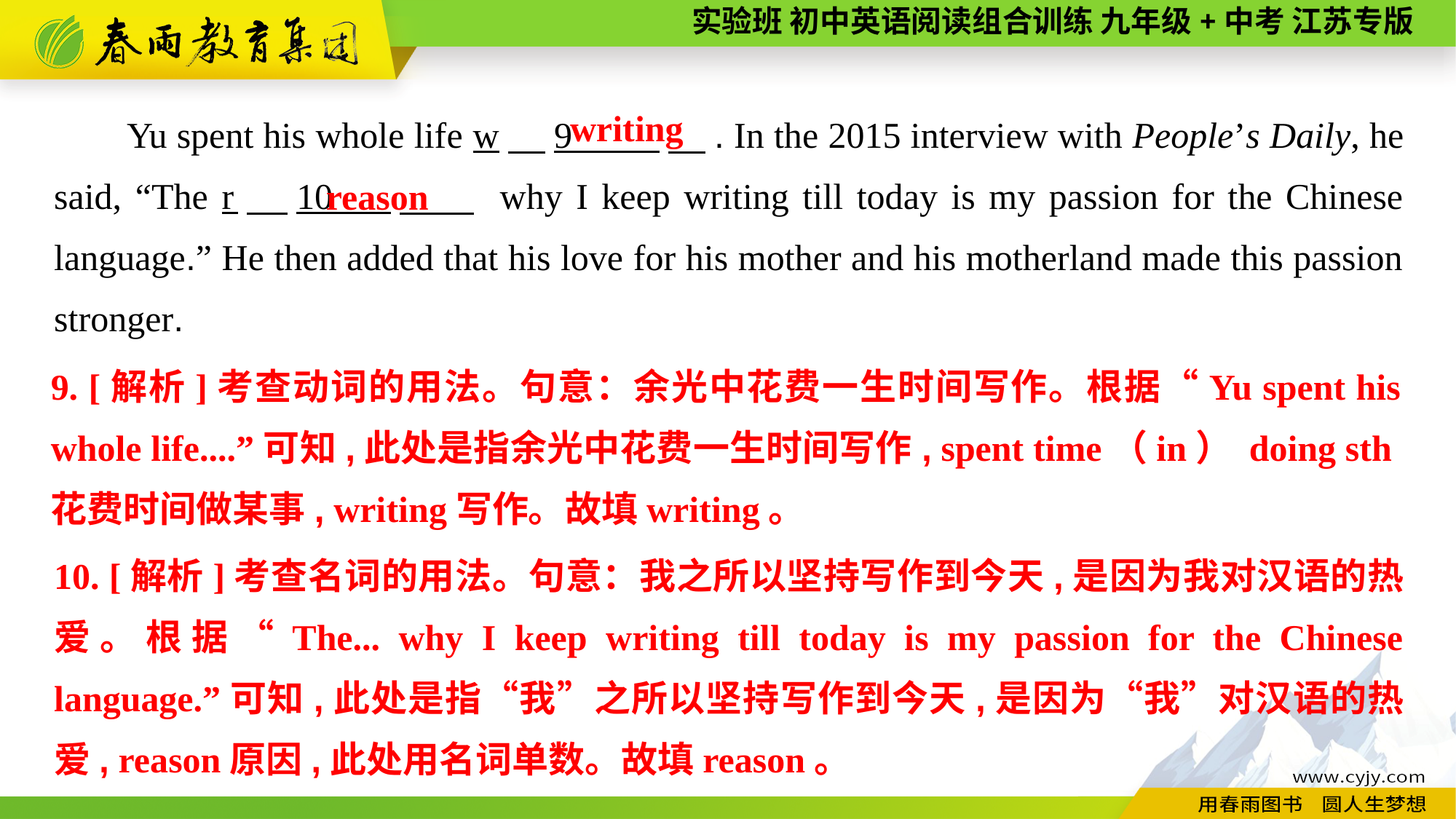

writing
Yu spent his whole life w　9         　. In the 2015 interview with People’s Daily, he said, “The r　10    　    why I keep writing till today is my passion for the Chinese language.” He then added that his love for his mother and his motherland made this passion stronger.
reason
9. [解析]考查动词的用法。句意：余光中花费一生时间写作。根据“Yu spent his whole life....”可知,此处是指余光中花费一生时间写作, spent time（in） doing sth花费时间做某事, writing写作。故填writing。
10. [解析]考查名词的用法。句意：我之所以坚持写作到今天,是因为我对汉语的热爱。根据“The... why I keep writing till today is my passion for the Chinese language.”可知,此处是指“我”之所以坚持写作到今天,是因为“我”对汉语的热爱, reason原因,此处用名词单数。故填reason。